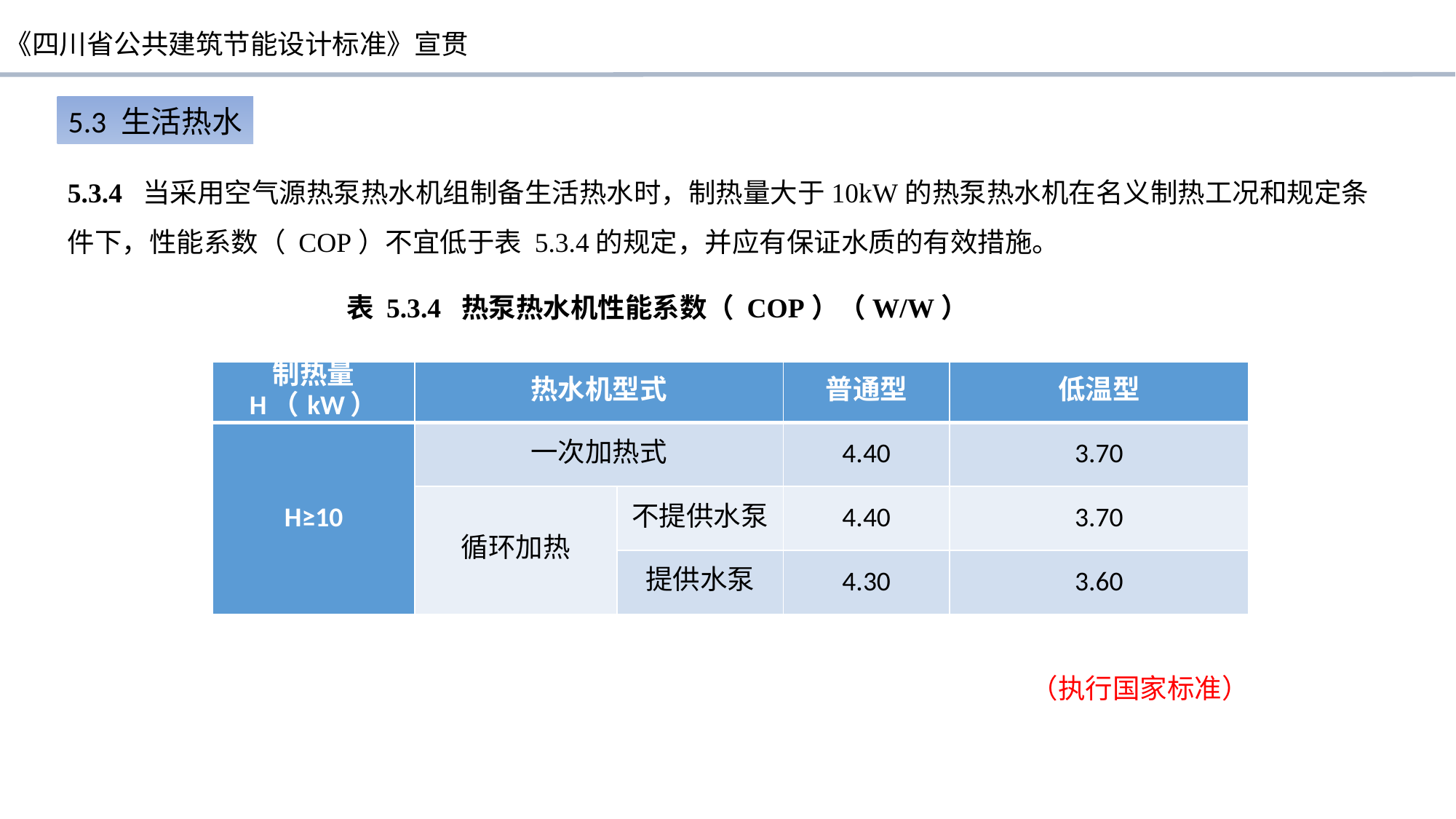

5.3 生活热水
5.3.4  当采用空气源热泵热水机组制备生活热水时，制热量大于10kW的热泵热水机在名义制热工况和规定条件下，性能系数（ COP）不宜低于表 5.3.4的规定，并应有保证水质的有效措施。

                                            表 5.3.4  热泵热水机性能系数（ COP）（W/W）
| 制热量 H（kW） | 热水机型式 |  | 普通型 | 低温型 |
| --- | --- | --- | --- | --- |
| H≥10 | 一次加热式 |  | 4.40 | 3.70 |
|  | 循环加热 | 不提供水泵 | 4.40 | 3.70 |
|  |  | 提供水泵 | 4.30 | 3.60 |
（执行国家标准）